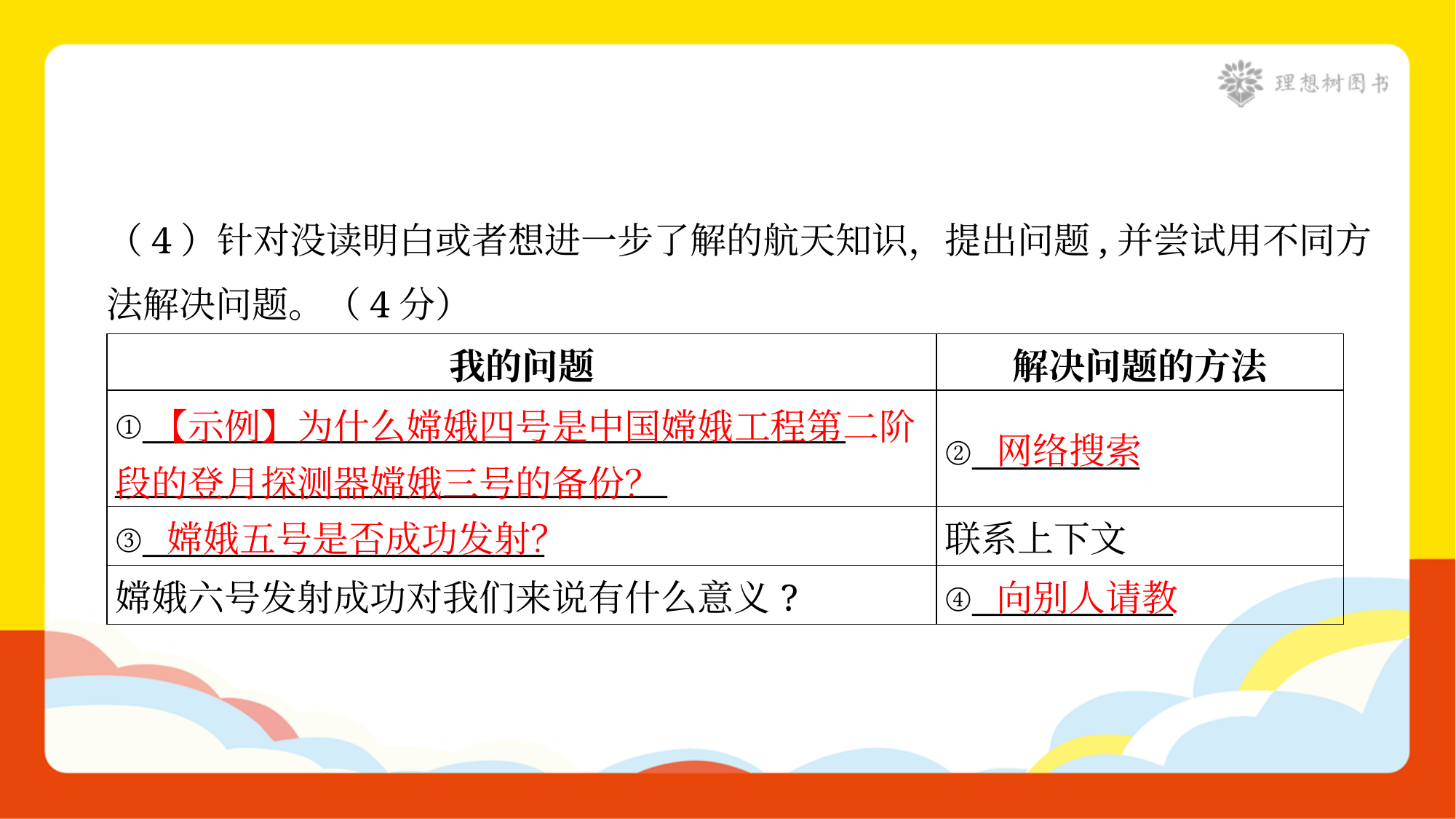

（4）针对没读明白或者想进一步了解的航天知识，提出问题,并尝试用不同方
法解决问题。（4分）
| 我的问题 | 解决问题的方法 |
| --- | --- |
| ①\_\_\_\_\_\_\_\_\_\_\_\_\_\_\_\_\_\_\_\_\_\_\_\_\_\_\_\_\_\_\_\_\_\_\_\_\_\_\_\_\_\_ \_\_\_\_\_\_\_\_\_\_\_\_\_\_\_\_\_\_\_\_\_\_\_\_\_\_\_\_\_\_\_\_\_ | ②\_\_\_\_\_\_\_\_\_\_ |
| ③\_\_\_\_\_\_\_\_\_\_\_\_\_\_\_\_\_\_\_\_\_\_\_\_ | 联系上下文 |
| 嫦娥六号发射成功对我们来说有什么意义? | ④\_\_\_\_\_\_\_\_\_\_\_\_ |
   【示例】为什么嫦娥四号是中国嫦娥工程第二阶段的登月探测器嫦娥三号的备份？
网络搜索
嫦娥五号是否成功发射？
向别人请教